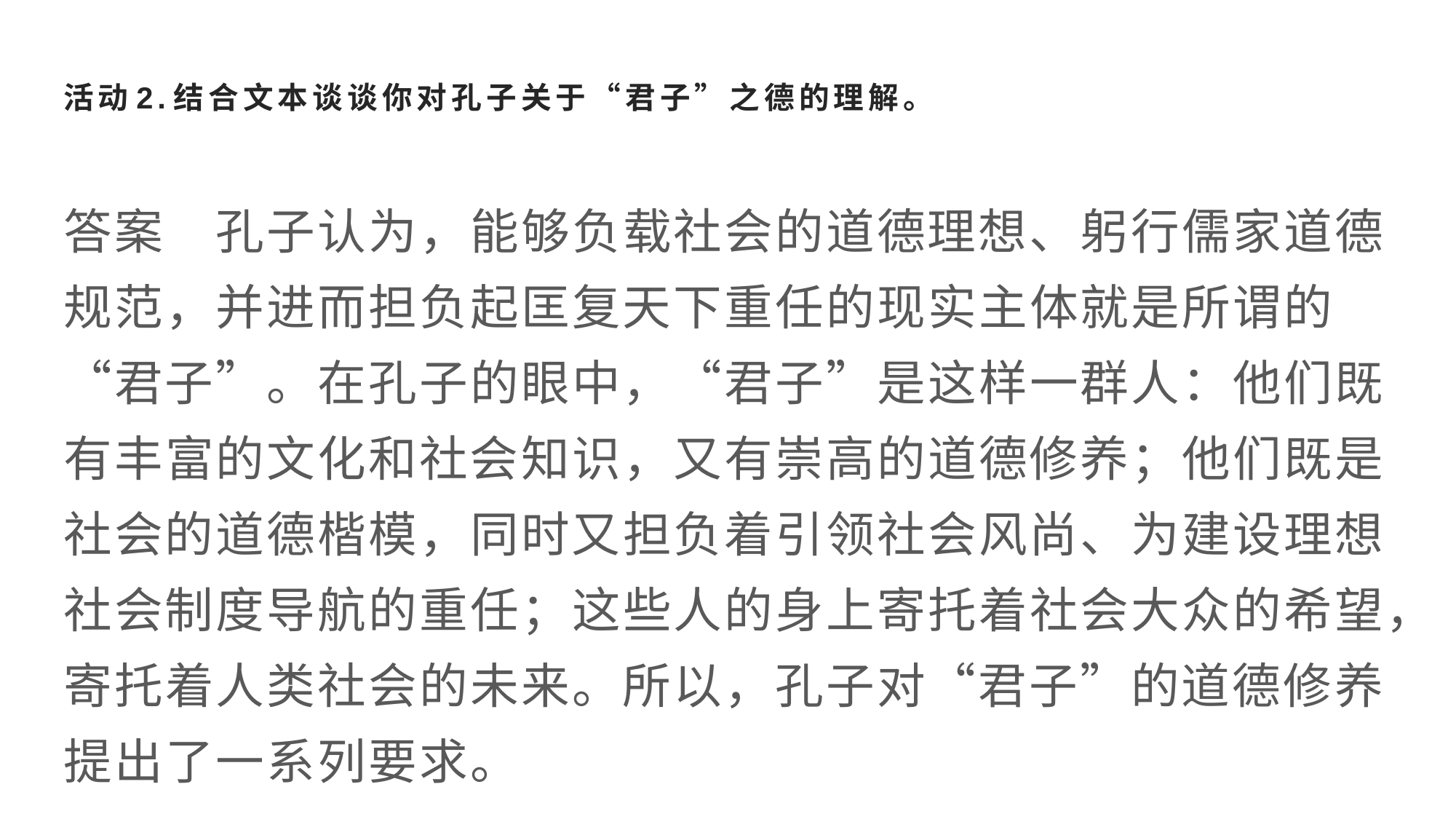

# 活动2.结合文本谈谈你对孔子关于“君子”之德的理解。
答案　孔子认为，能够负载社会的道德理想、躬行儒家道德规范，并进而担负起匡复天下重任的现实主体就是所谓的“君子”。在孔子的眼中，“君子”是这样一群人：他们既有丰富的文化和社会知识，又有崇高的道德修养；他们既是社会的道德楷模，同时又担负着引领社会风尚、为建设理想社会制度导航的重任；这些人的身上寄托着社会大众的希望，寄托着人类社会的未来。所以，孔子对“君子”的道德修养提出了一系列要求。